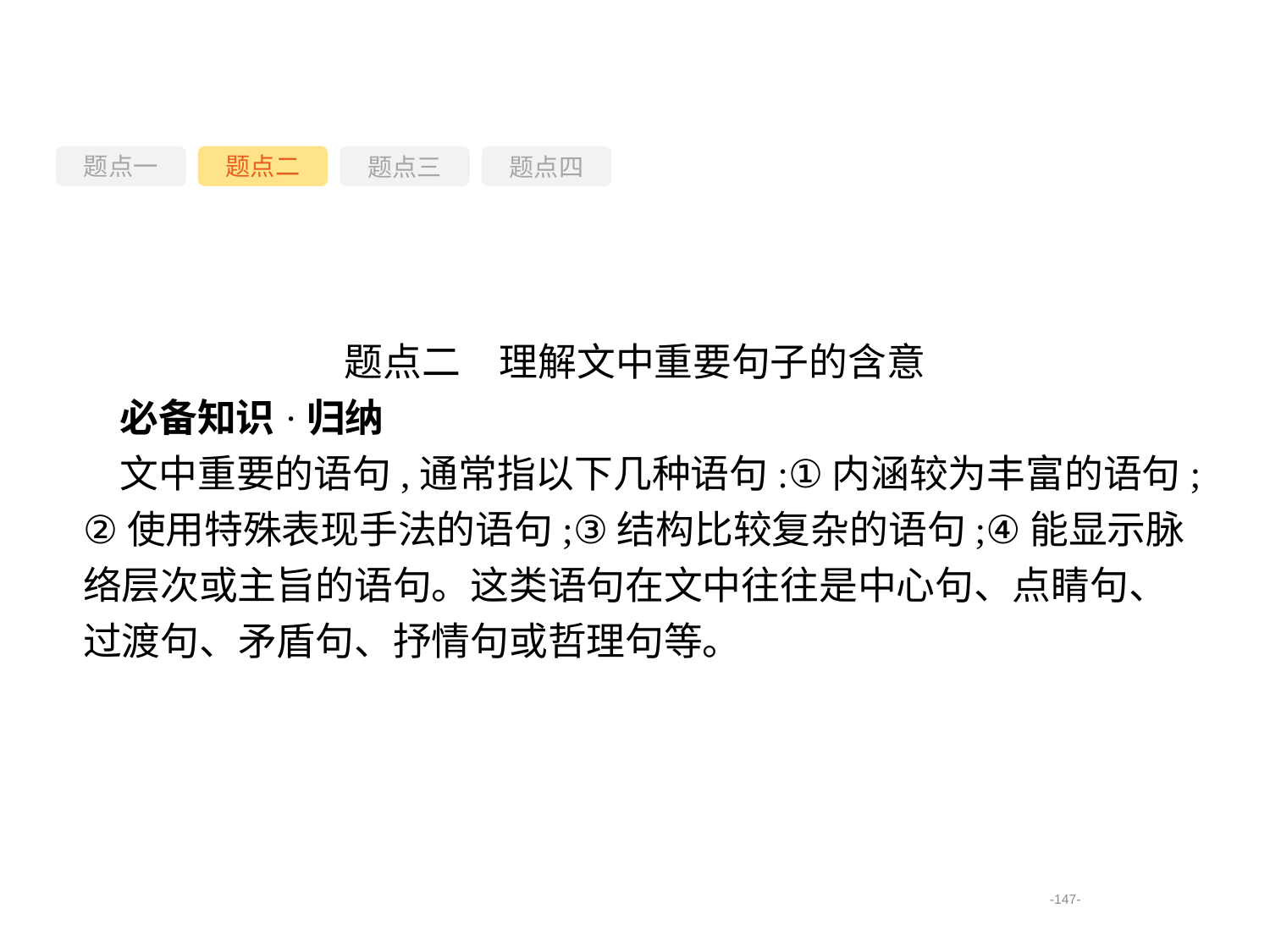

题点一
题点三
题点四
题点二
题点二　理解文中重要句子的含意
必备知识·归纳
文中重要的语句,通常指以下几种语句:①内涵较为丰富的语句;②使用特殊表现手法的语句;③结构比较复杂的语句;④能显示脉络层次或主旨的语句。这类语句在文中往往是中心句、点睛句、过渡句、矛盾句、抒情句或哲理句等。
-147-